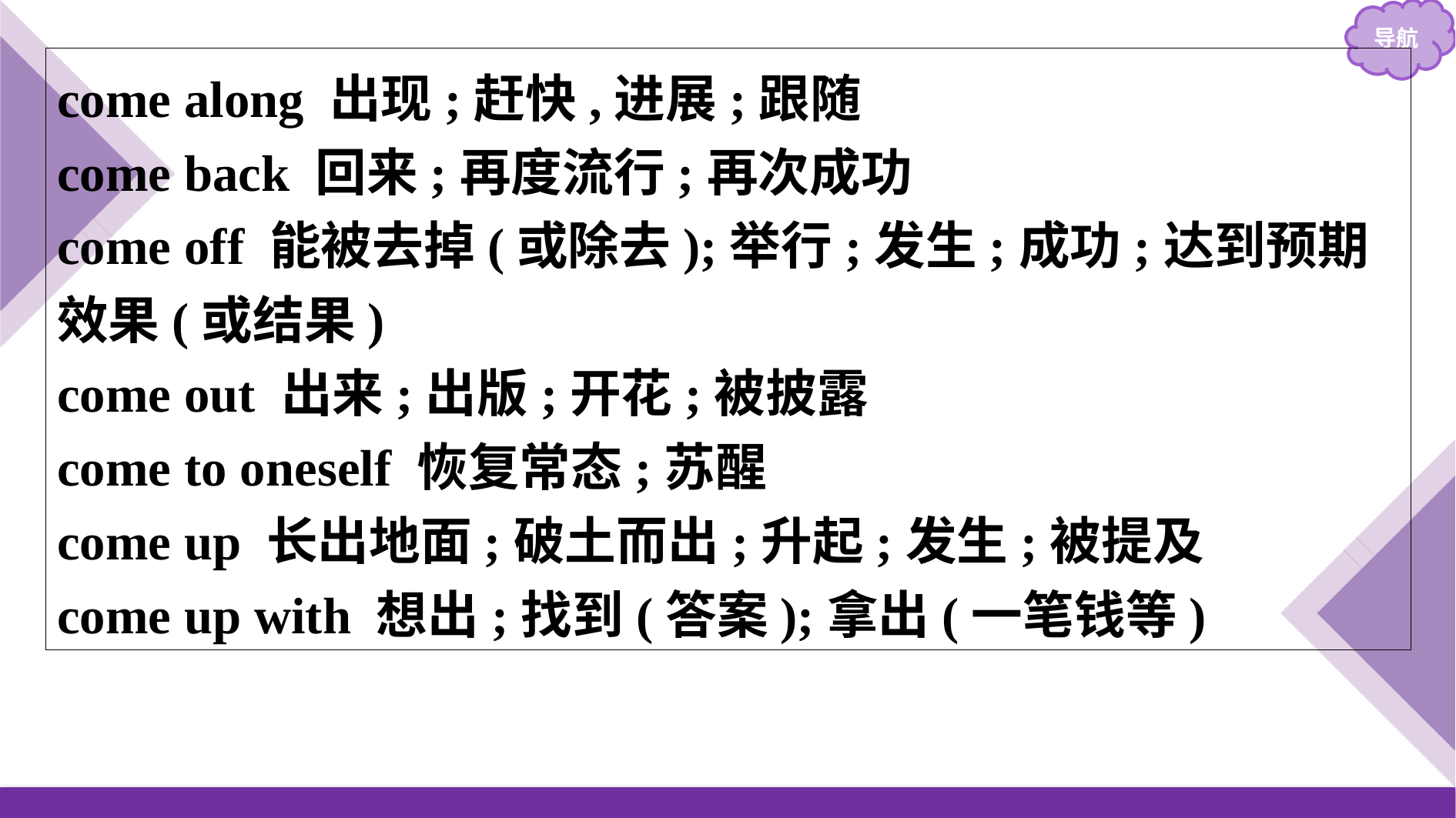

come along 出现;赶快,进展;跟随
come back 回来;再度流行;再次成功
come off 能被去掉(或除去);举行;发生;成功;达到预期效果(或结果)
come out 出来;出版;开花;被披露
come to oneself 恢复常态;苏醒
come up 长出地面;破土而出;升起;发生;被提及
come up with 想出;找到(答案);拿出(一笔钱等)